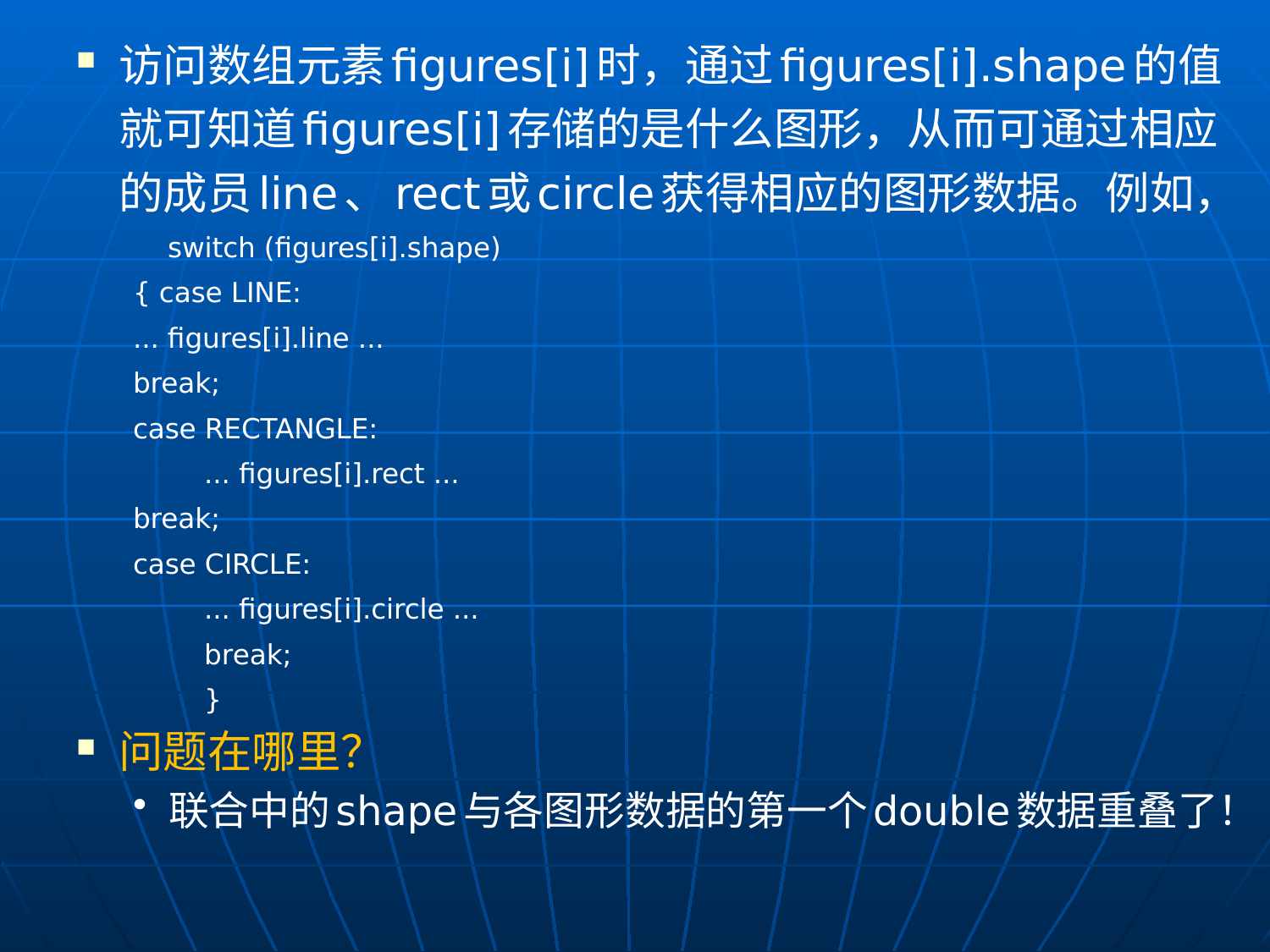

访问数组元素figures[i]时，通过figures[i].shape的值就可知道figures[i]存储的是什么图形，从而可通过相应的成员line、rect或circle获得相应的图形数据。例如，
	    switch (figures[i].shape)
			{ case LINE:
						... figures[i].line ...
						break;
				case RECTANGLE:
 						... figures[i].rect ...
						break;
				case CIRCLE:
 						... figures[i].circle ...
 						break;
 			}
问题在哪里？
联合中的shape与各图形数据的第一个double数据重叠了！